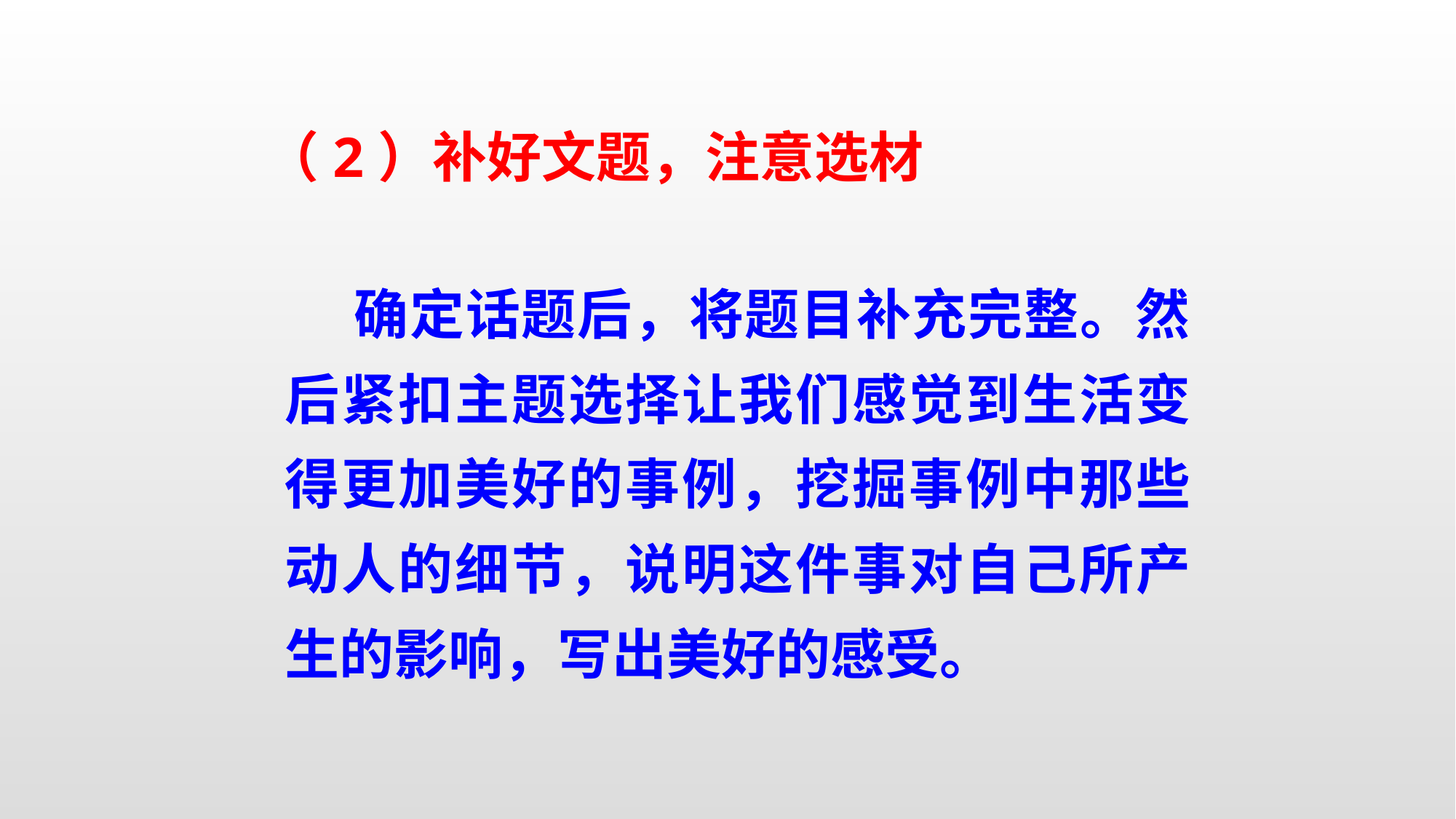

（2）补好文题，注意选材
    确定话题后，将题目补充完整。然后紧扣主题选择让我们感觉到生活变得更加美好的事例，挖掘事例中那些动人的细节，说明这件事对自己所产生的影响，写出美好的感受。